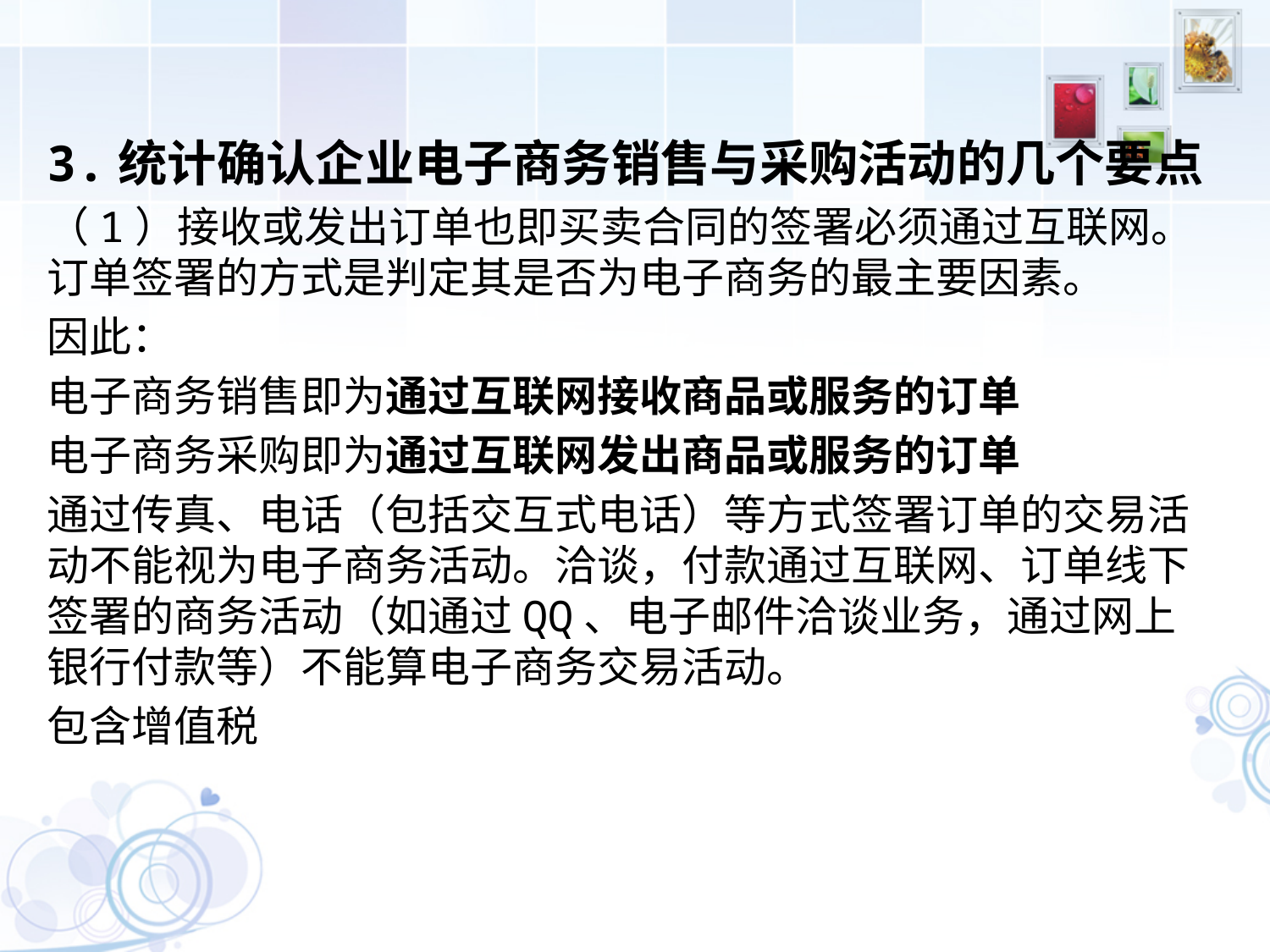

3.统计确认企业电子商务销售与采购活动的几个要点
（1）接收或发出订单也即买卖合同的签署必须通过互联网。订单签署的方式是判定其是否为电子商务的最主要因素。
因此：
电子商务销售即为通过互联网接收商品或服务的订单
电子商务采购即为通过互联网发出商品或服务的订单
通过传真、电话（包括交互式电话）等方式签署订单的交易活动不能视为电子商务活动。洽谈，付款通过互联网、订单线下签署的商务活动（如通过QQ、电子邮件洽谈业务，通过网上银行付款等）不能算电子商务交易活动。
包含增值税